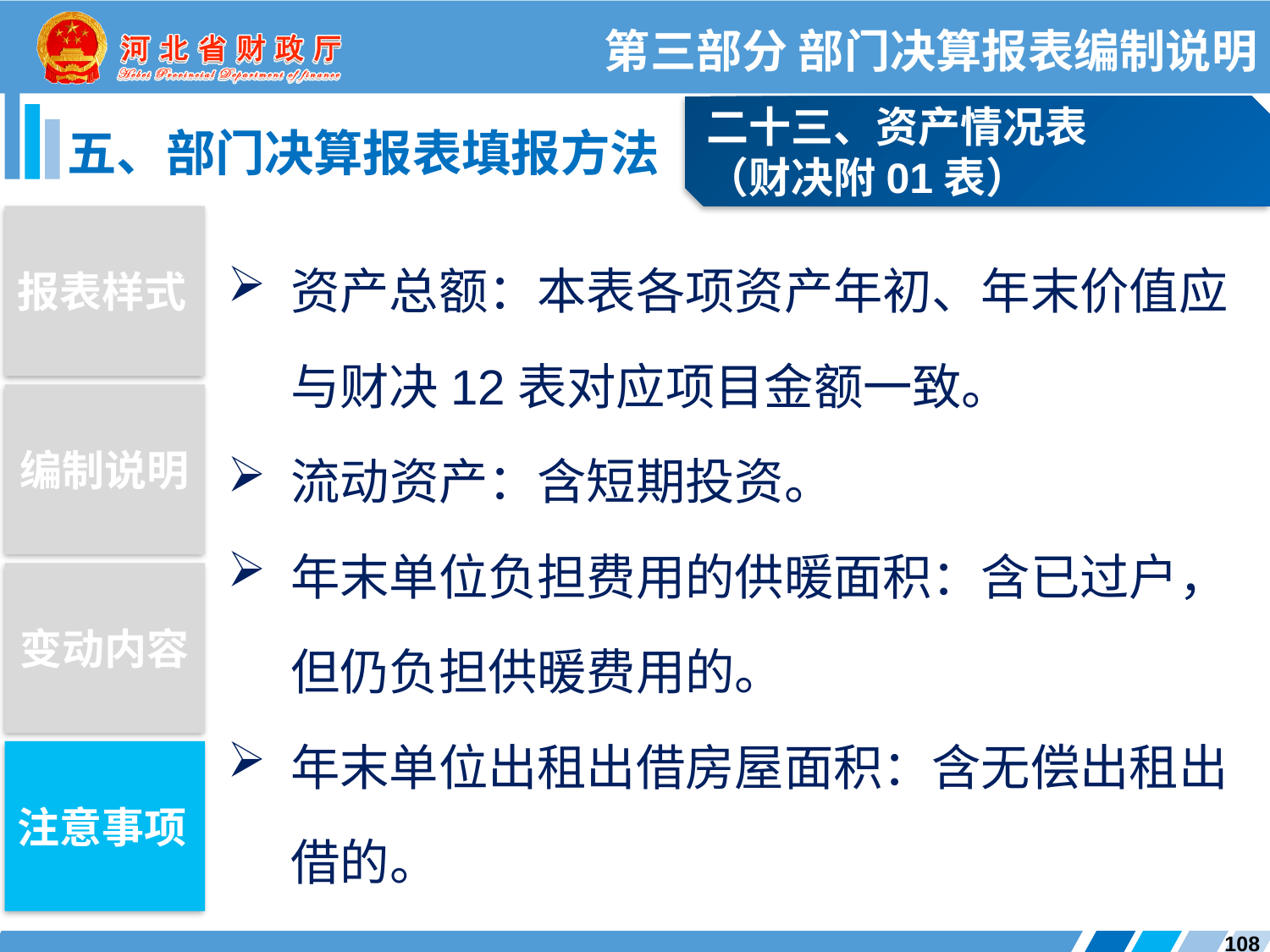

第三部分 部门决算报表编制说明
二十三、资产情况表
（财决附01表）
五、部门决算报表填报方法
报表样式
资产总额：本表各项资产年初、年末价值应与财决12表对应项目金额一致。
流动资产：含短期投资。
年末单位负担费用的供暖面积：含已过户，但仍负担供暖费用的。
年末单位出租出借房屋面积：含无偿出租出借的。
编制说明
变动内容
注意事项
108